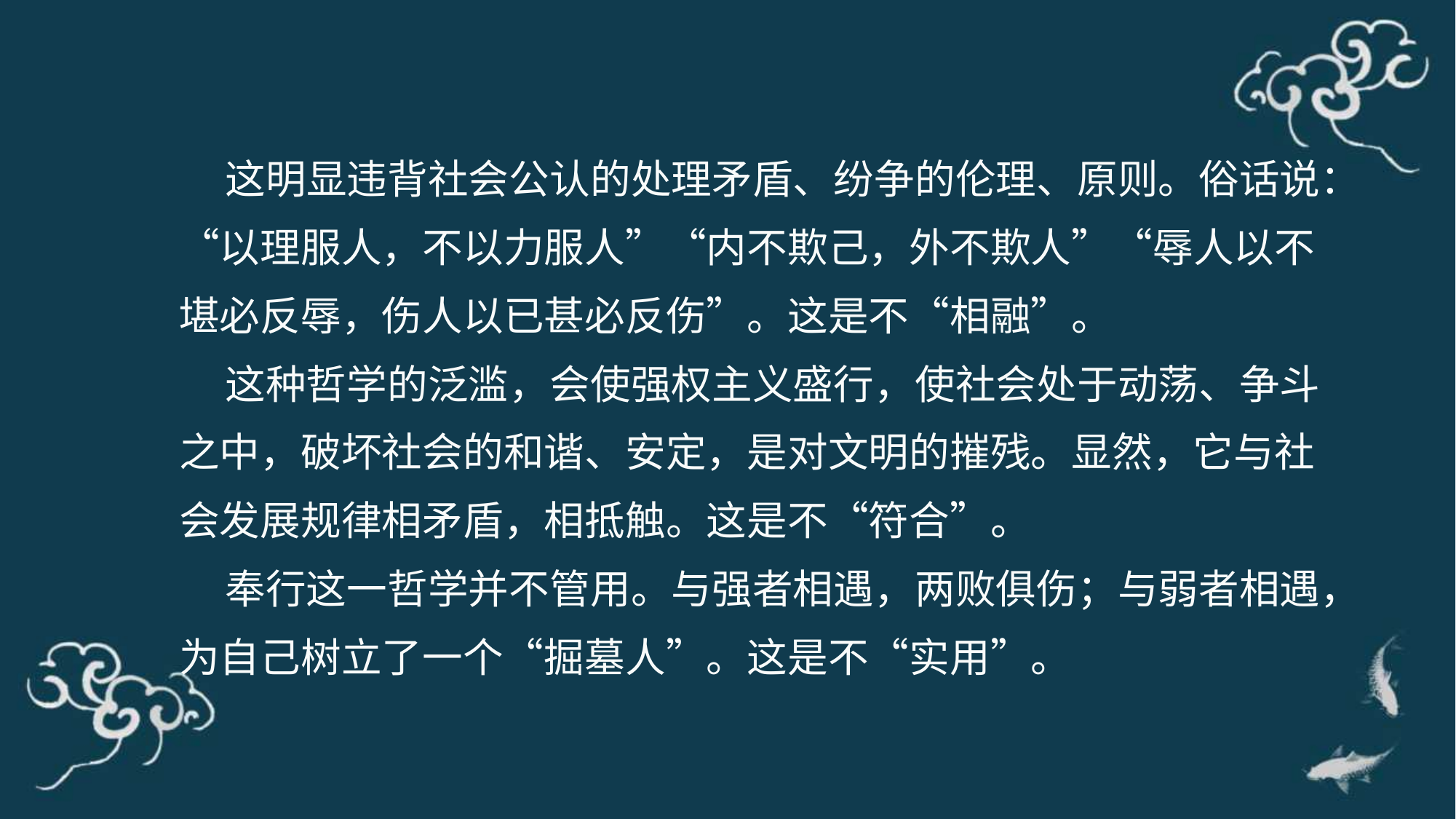

这明显违背社会公认的处理矛盾、纷争的伦理、原则。俗话说：“以理服人，不以力服人”“内不欺己，外不欺人”“辱人以不堪必反辱，伤人以已甚必反伤”。这是不“相融”。
    这种哲学的泛滥，会使强权主义盛行，使社会处于动荡、争斗之中，破坏社会的和谐、安定，是对文明的摧残。显然，它与社会发展规律相矛盾，相抵触。这是不“符合”。
    奉行这一哲学并不管用。与强者相遇，两败俱伤；与弱者相遇，为自己树立了一个“掘墓人”。这是不“实用”。